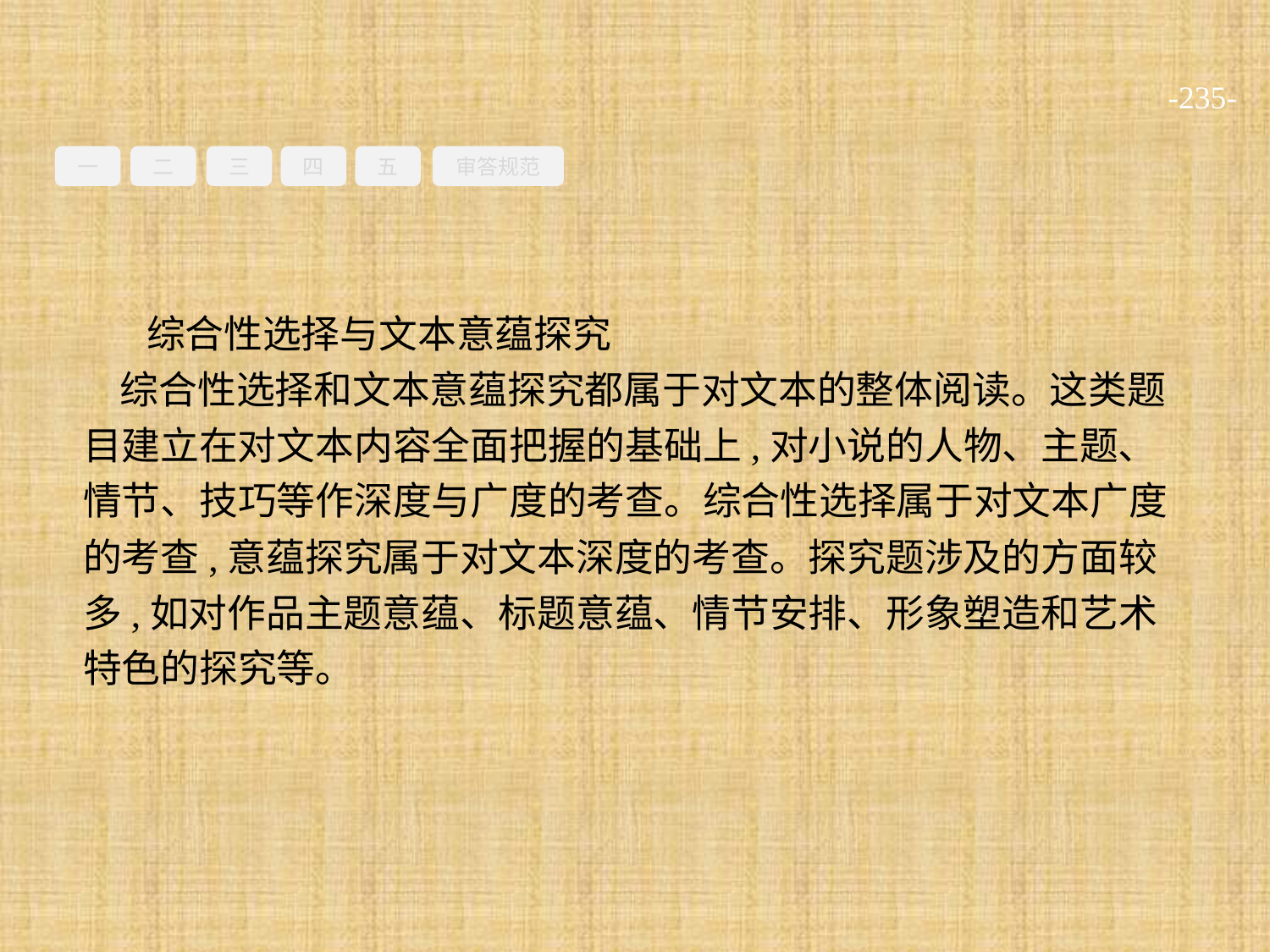

-235-
一
二
三
四
五
审答规范
综合性选择与文本意蕴探究
综合性选择和文本意蕴探究都属于对文本的整体阅读。这类题目建立在对文本内容全面把握的基础上,对小说的人物、主题、情节、技巧等作深度与广度的考查。综合性选择属于对文本广度的考查,意蕴探究属于对文本深度的考查。探究题涉及的方面较多,如对作品主题意蕴、标题意蕴、情节安排、形象塑造和艺术特色的探究等。